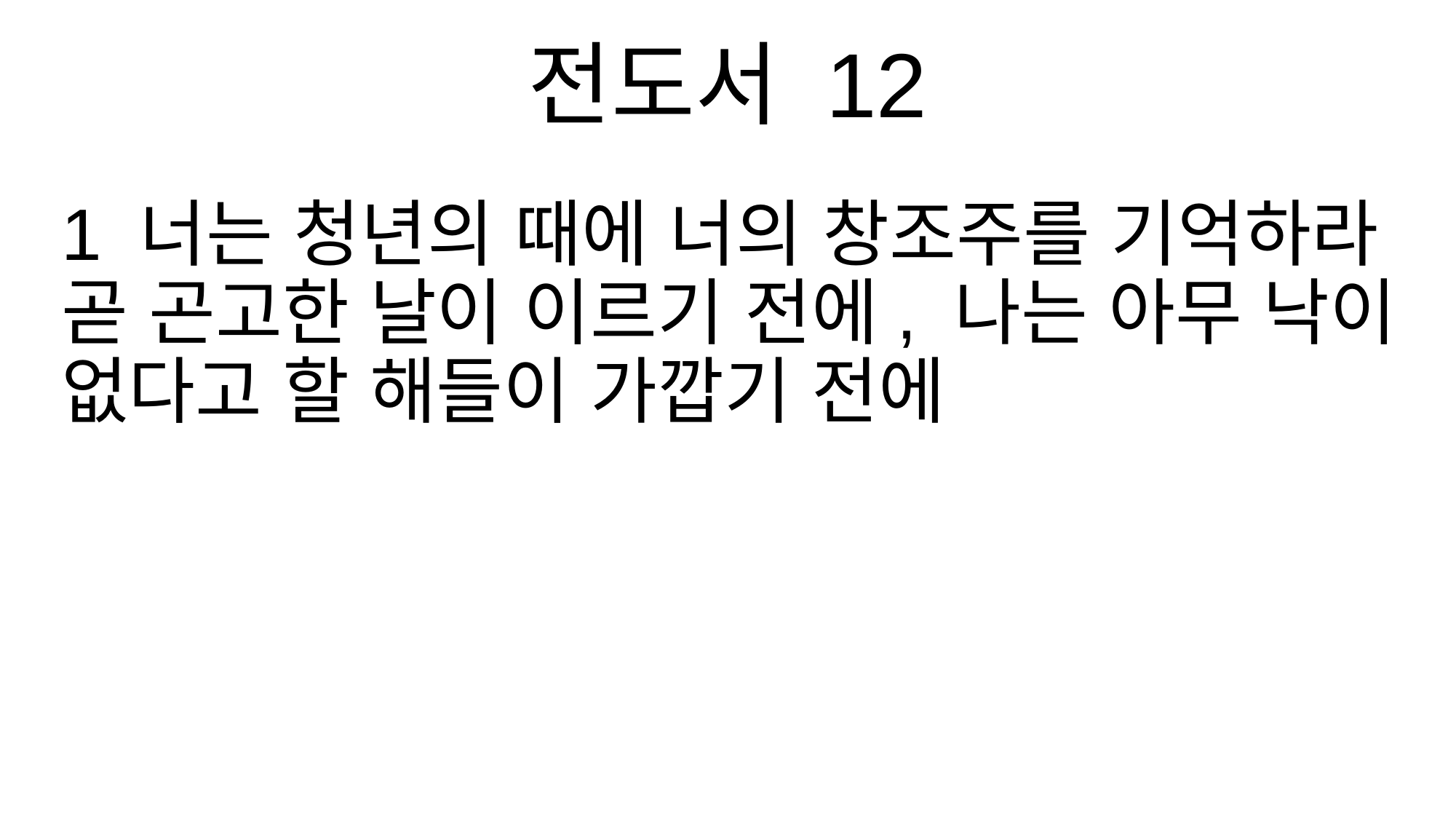

전도서 12
1 너는 청년의 때에 너의 창조주를 기억하라 곧 곤고한 날이 이르기 전에, 나는 아무 낙이 없다고 할 해들이 가깝기 전에